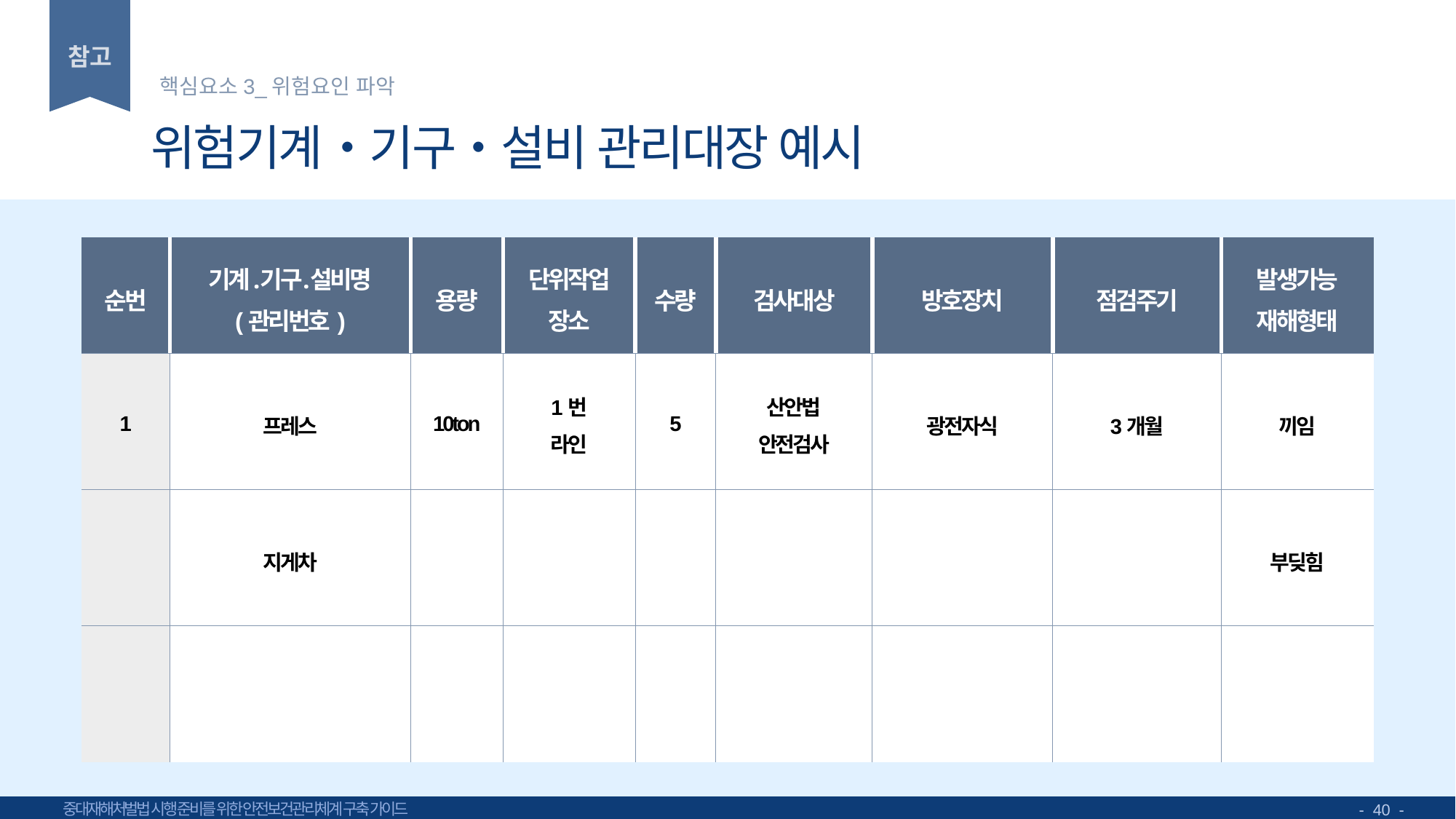

핵심요소3_위험요인 파악
# 위험기계‧기구‧설비 관리대장 예시
| 순번 | 기계․기구․설비명 (관리번호) | 용량 | 단위작업 장소 | 수량 | 검사대상 | 방호장치 | 점검주기 | 발생가능 재해형태 |
| --- | --- | --- | --- | --- | --- | --- | --- | --- |
| 1 | 프레스 | 10ton | 1번 라인 | 5 | 산안법 안전검사 | 광전자식 | 3개월 | 끼임 |
|  | 지게차 |  |  |  |  |  |  | 부딪힘 |
|  |  |  |  |  |  |  |  |  |
-  40  -